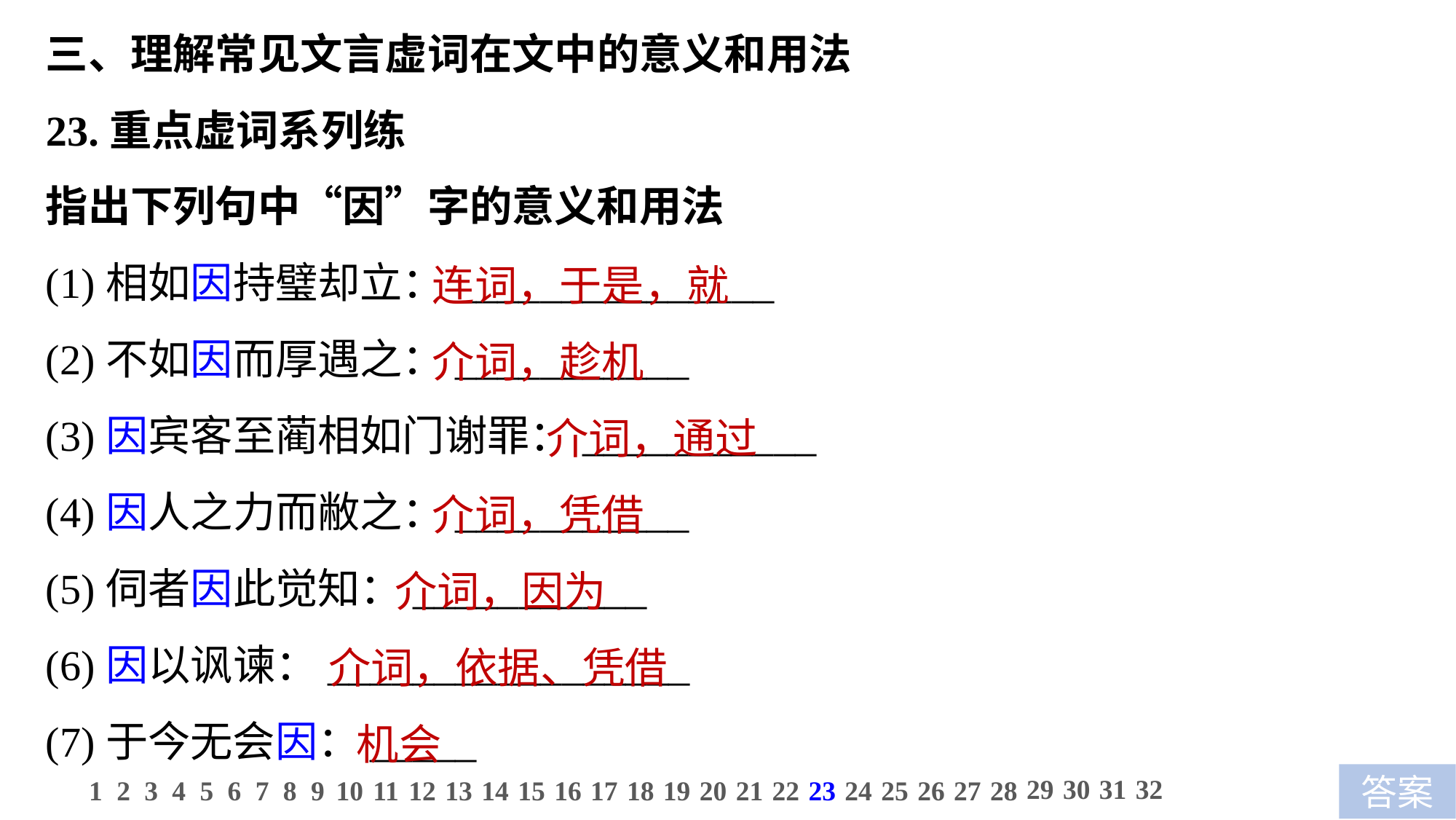

三、理解常见文言虚词在文中的意义和用法
23.重点虚词系列练
指出下列句中“因”字的意义和用法
(1)相如因持璧却立：_______________
(2)不如因而厚遇之：___________
(3)因宾客至蔺相如门谢罪：___________
(4)因人之力而敝之：___________
(5)伺者因此觉知：___________
(6)因以讽谏：_________________
(7)于今无会因：_____
            连词，于是，就
            介词，趁机
                        介词，通过
            介词，凭借
        介词，因为
 介词，依据、凭借
    机会
29
30
31
32
1
2
3
4
5
6
7
8
9
10
11
12
13
14
15
16
17
18
19
20
21
22
23
24
25
26
27
28
答案